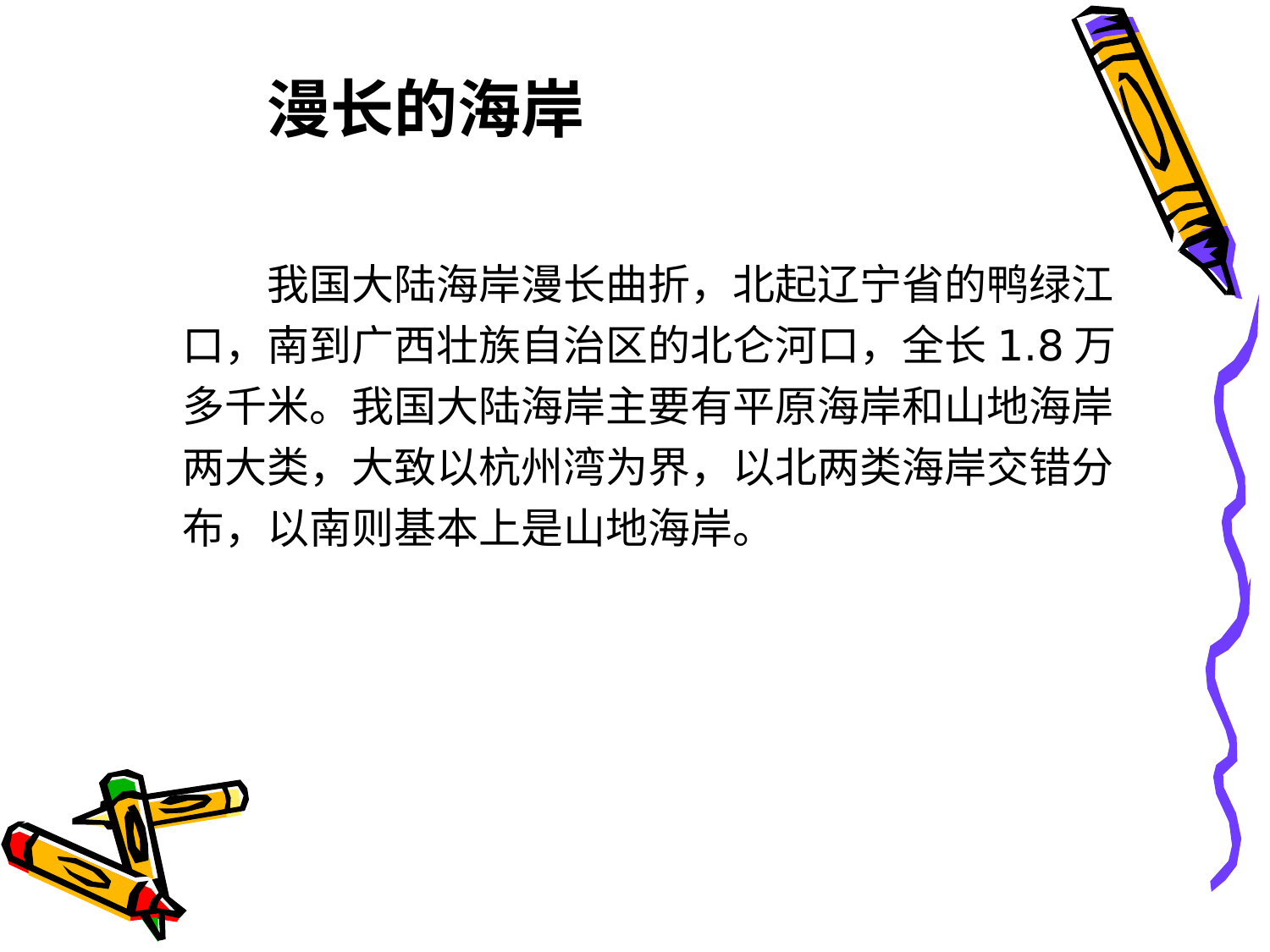

漫长的海岸
　　我国大陆海岸漫长曲折，北起辽宁省的鸭绿江口，南到广西壮族自治区的北仑河口，全长1.8万多千米。我国大陆海岸主要有平原海岸和山地海岸两大类，大致以杭州湾为界，以北两类海岸交错分布，以南则基本上是山地海岸。